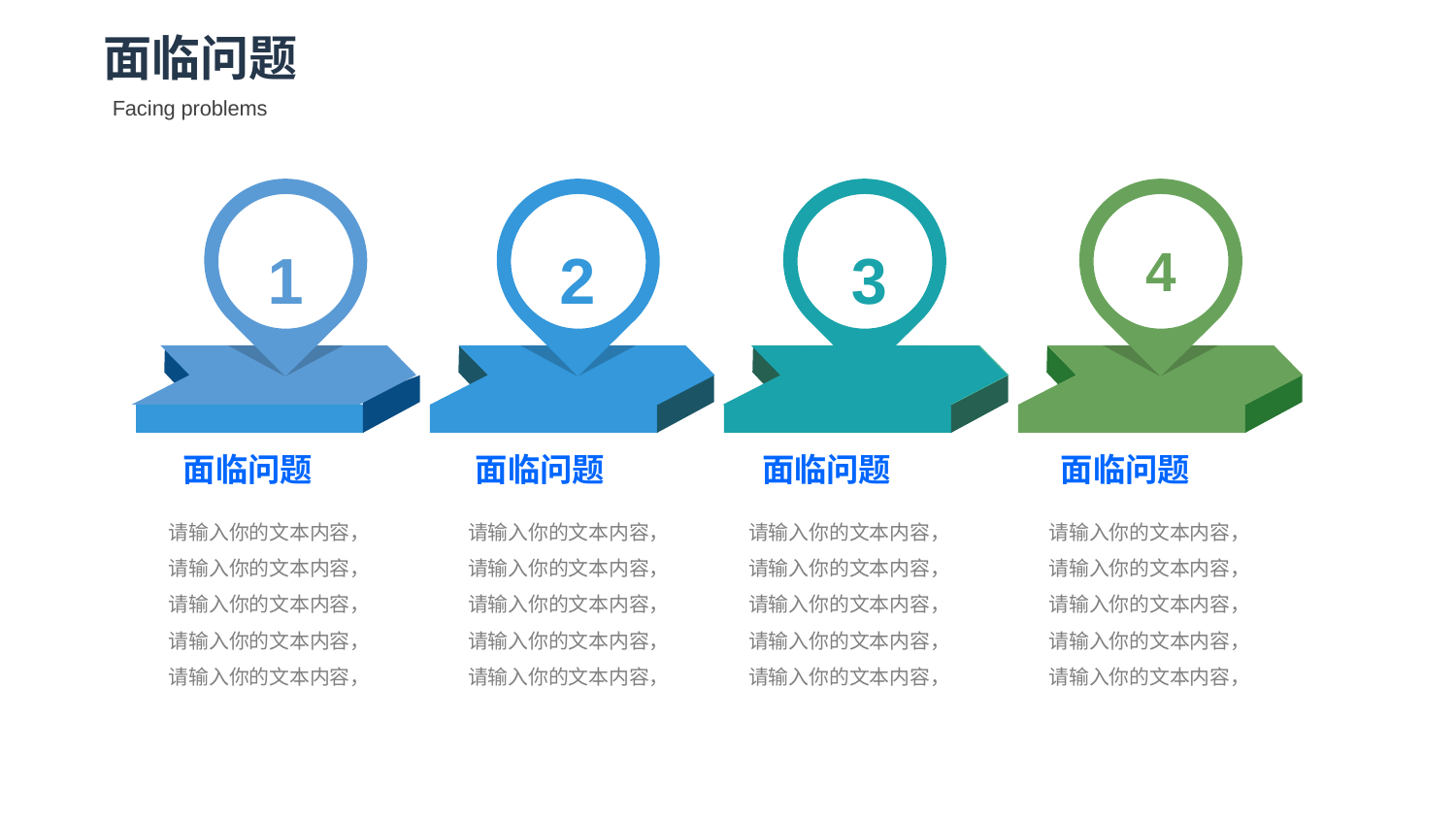

面临问题
Facing problems

1
2
3
4

面临问题
面临问题
面临问题
面临问题
请输入你的文本内容，请输入你的文本内容，请输入你的文本内容，请输入你的文本内容，请输入你的文本内容，
请输入你的文本内容，请输入你的文本内容，请输入你的文本内容，请输入你的文本内容，请输入你的文本内容，
请输入你的文本内容，请输入你的文本内容，请输入你的文本内容，请输入你的文本内容，请输入你的文本内容，
请输入你的文本内容，请输入你的文本内容，请输入你的文本内容，请输入你的文本内容，请输入你的文本内容，